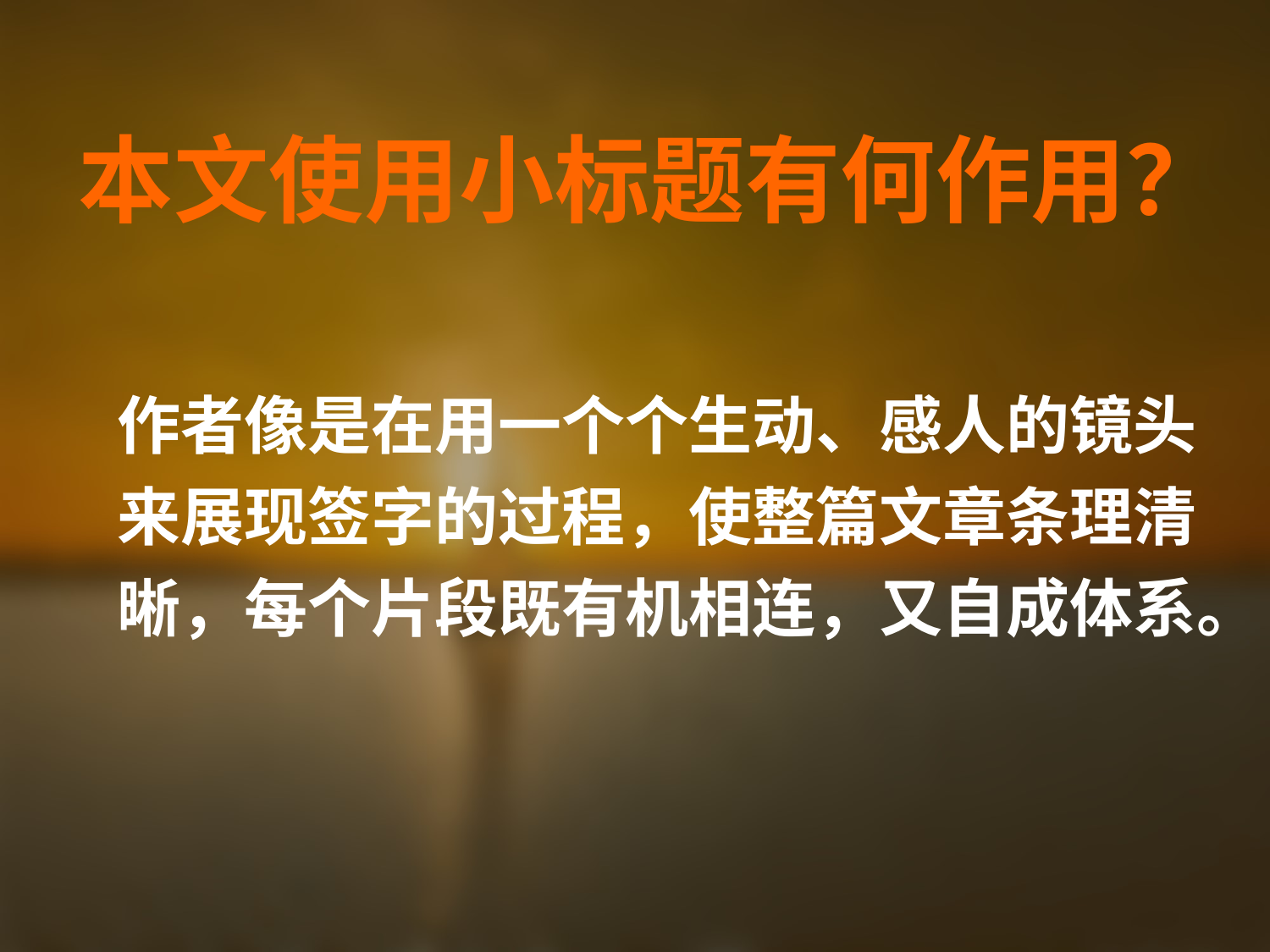

本文使用小标题有何作用？
作者像是在用一个个生动、感人的镜头来展现签字的过程，使整篇文章条理清晰，每个片段既有机相连，又自成体系。